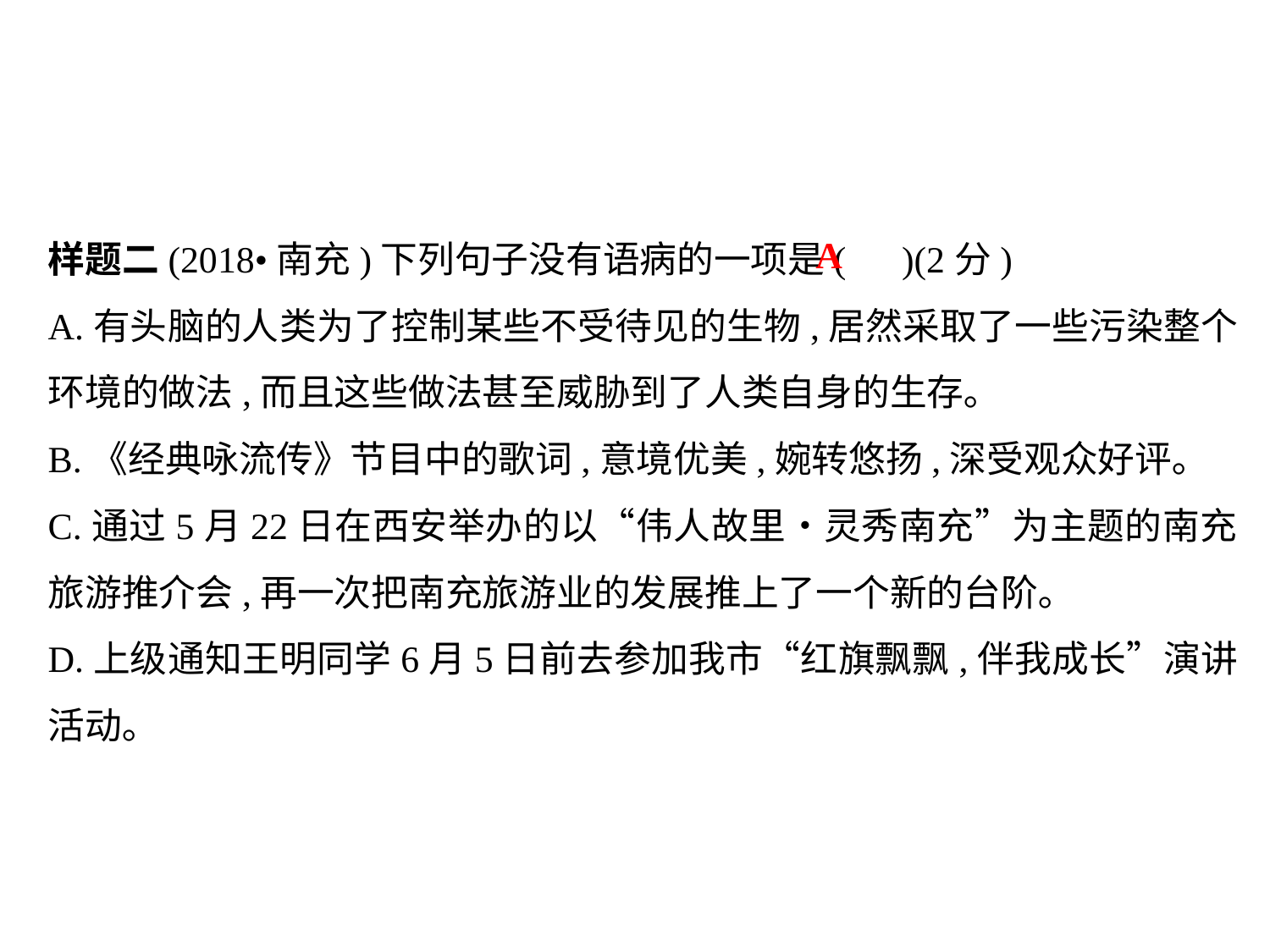

样题二(2018•南充)下列句子没有语病的一项是(      )(2分)
A.有头脑的人类为了控制某些不受待见的生物,居然采取了一些污染整个环境的做法,而且这些做法甚至威胁到了人类自身的生存｡
B.《经典咏流传》节目中的歌词,意境优美,婉转悠扬,深受观众好评｡
C.通过5月22日在西安举办的以“伟人故里•灵秀南充”为主题的南充旅游推介会,再一次把南充旅游业的发展推上了一个新的台阶｡
D.上级通知王明同学6月5日前去参加我市“红旗飘飘,伴我成长”演讲活动｡
A